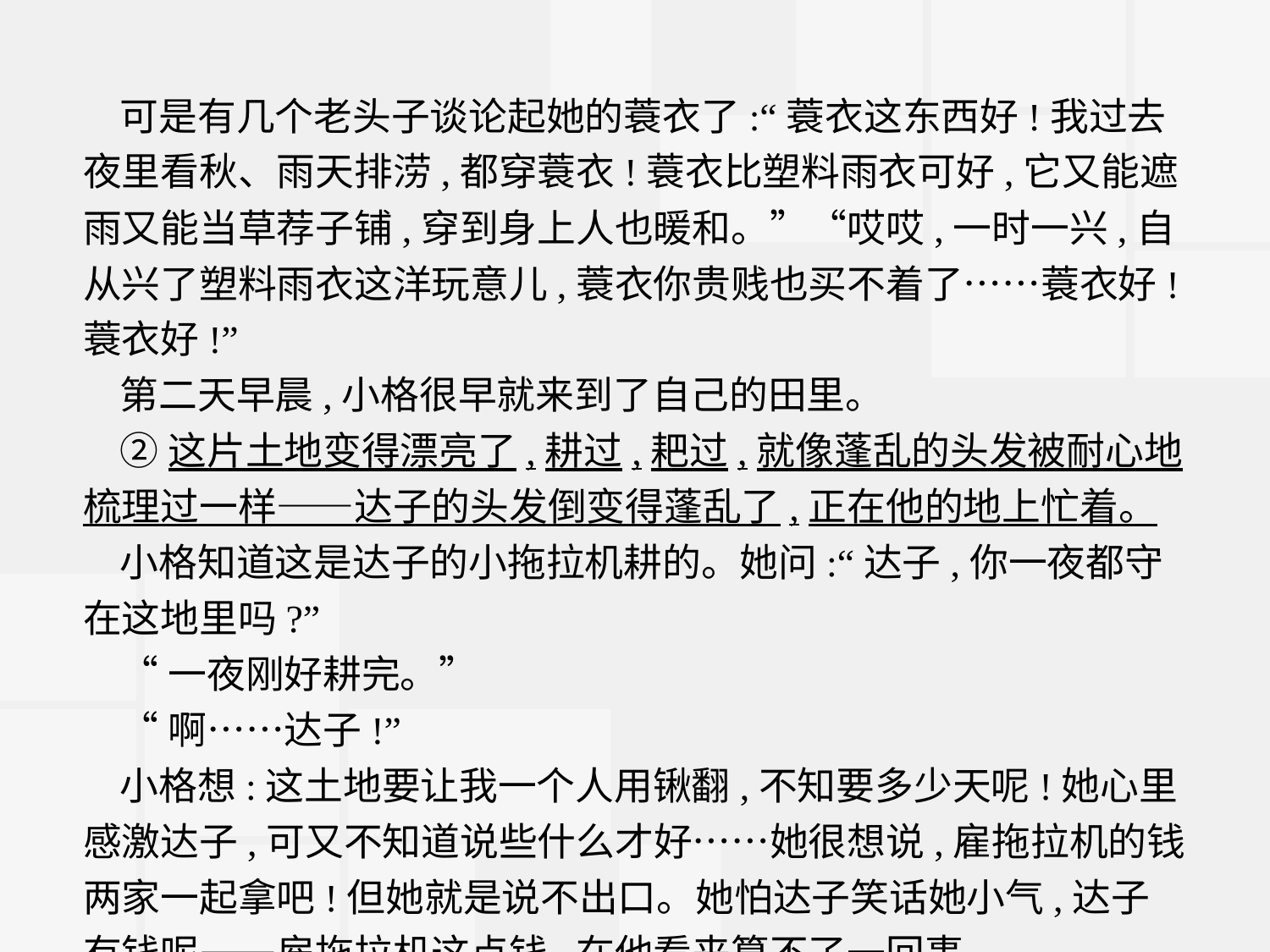

可是有几个老头子谈论起她的蓑衣了:“蓑衣这东西好!我过去夜里看秋、雨天排涝,都穿蓑衣!蓑衣比塑料雨衣可好,它又能遮雨又能当草荐子铺,穿到身上人也暖和。”“哎哎,一时一兴,自从兴了塑料雨衣这洋玩意儿,蓑衣你贵贱也买不着了……蓑衣好!蓑衣好!”
第二天早晨,小格很早就来到了自己的田里。
②这片土地变得漂亮了,耕过,耙过,就像蓬乱的头发被耐心地梳理过一样——达子的头发倒变得蓬乱了,正在他的地上忙着。
小格知道这是达子的小拖拉机耕的。她问:“达子,你一夜都守在这地里吗?”
“一夜刚好耕完。”
“啊……达子!”
小格想:这土地要让我一个人用锹翻,不知要多少天呢!她心里感激达子,可又不知道说些什么才好……她很想说,雇拖拉机的钱两家一起拿吧!但她就是说不出口。她怕达子笑话她小气,达子有钱呢——雇拖拉机这点钱,在他看来算不了一回事。